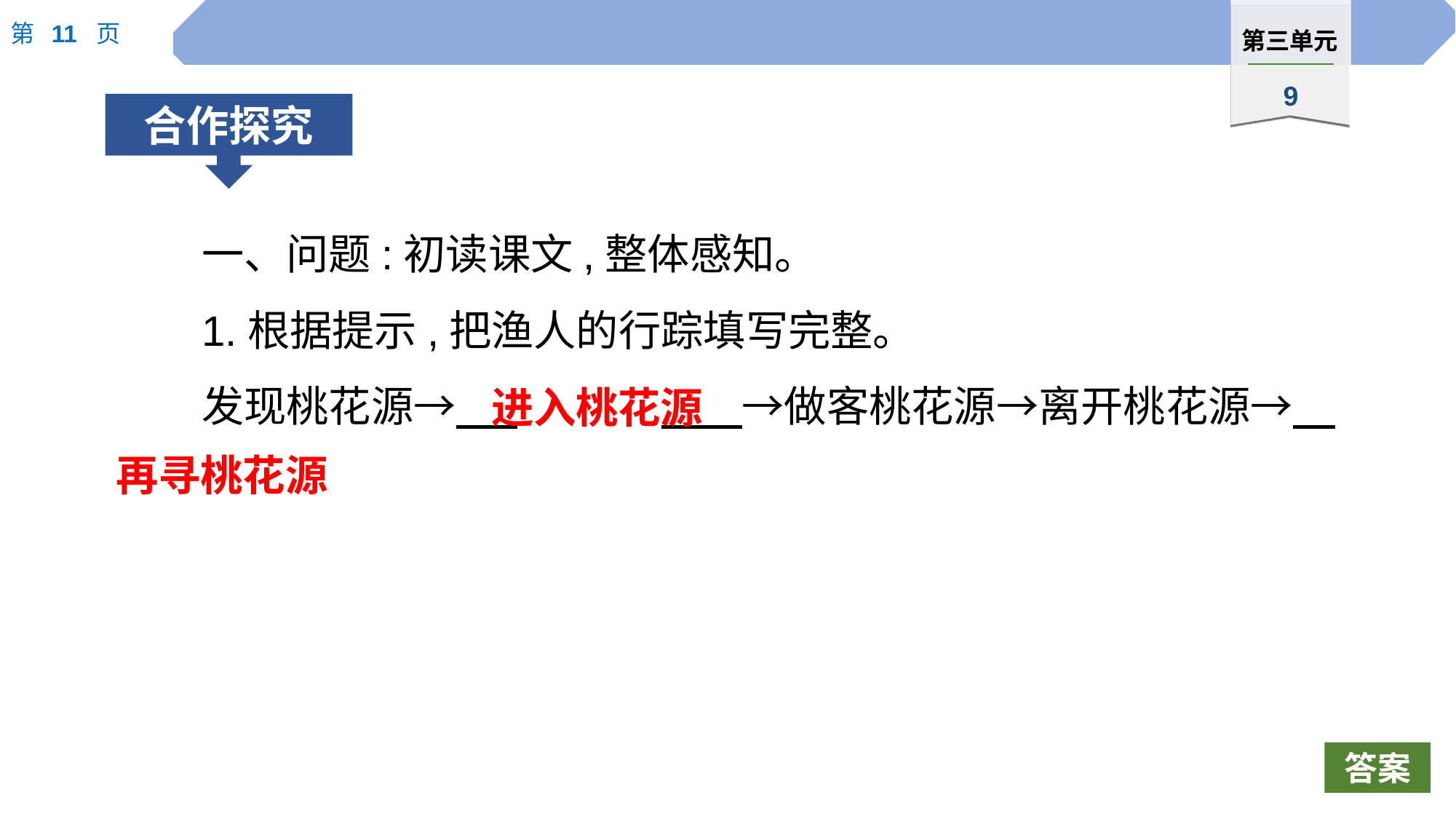

一、问题:初读课文,整体感知。
1.根据提示,把渔人的行踪填写完整。
发现桃花源→　  		    　→做客桃花源→离开桃花源→
进入桃花源
再寻桃花源
答案